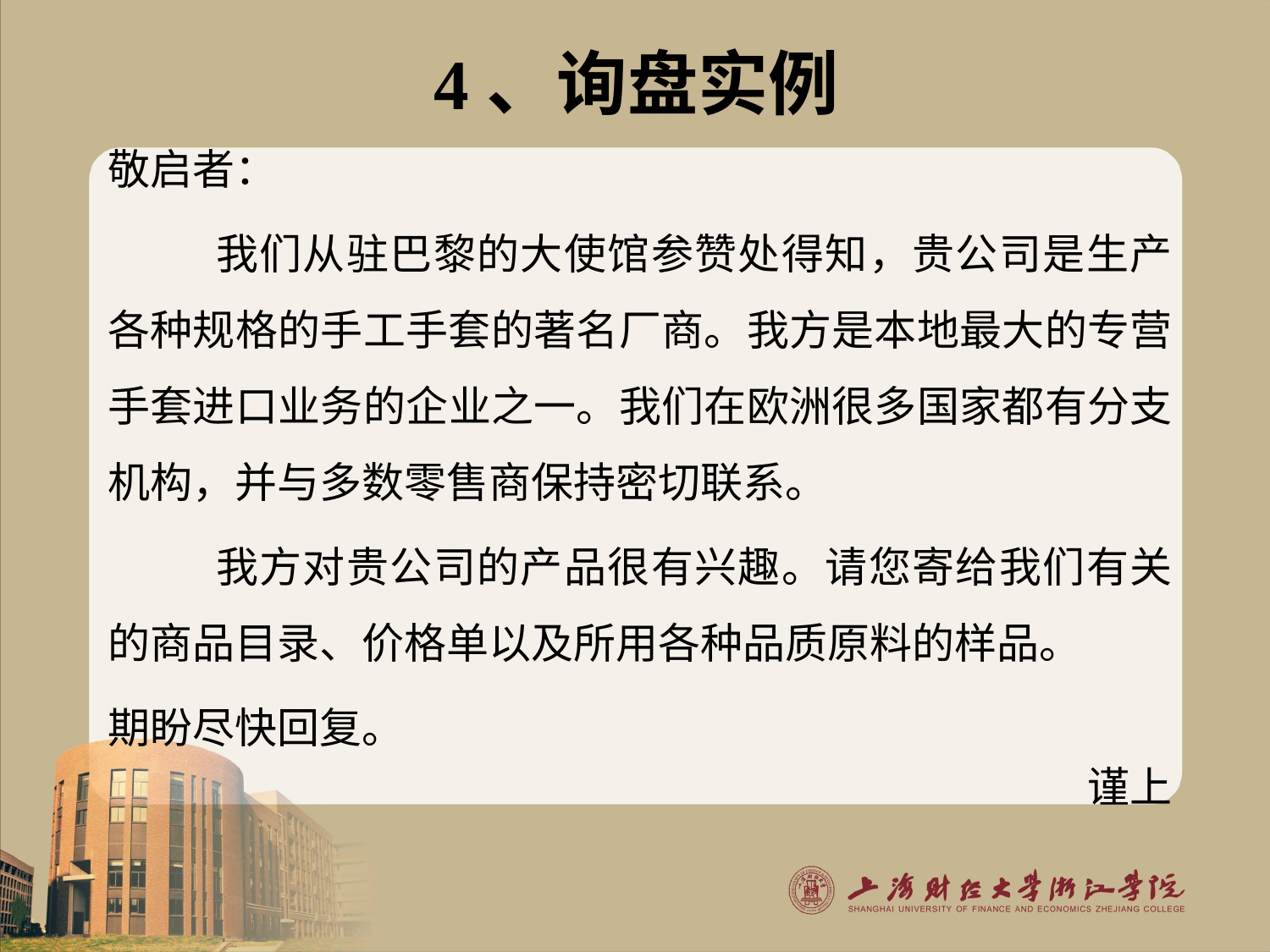

# 4、询盘实例
敬启者：
         我们从驻巴黎的大使馆参赞处得知，贵公司是生产各种规格的手工手套的著名厂商。我方是本地最大的专营手套进口业务的企业之一。我们在欧洲很多国家都有分支机构，并与多数零售商保持密切联系。
         我方对贵公司的产品很有兴趣。请您寄给我们有关的商品目录、价格单以及所用各种品质原料的样品。
期盼尽快回复。
                                                                  谨上